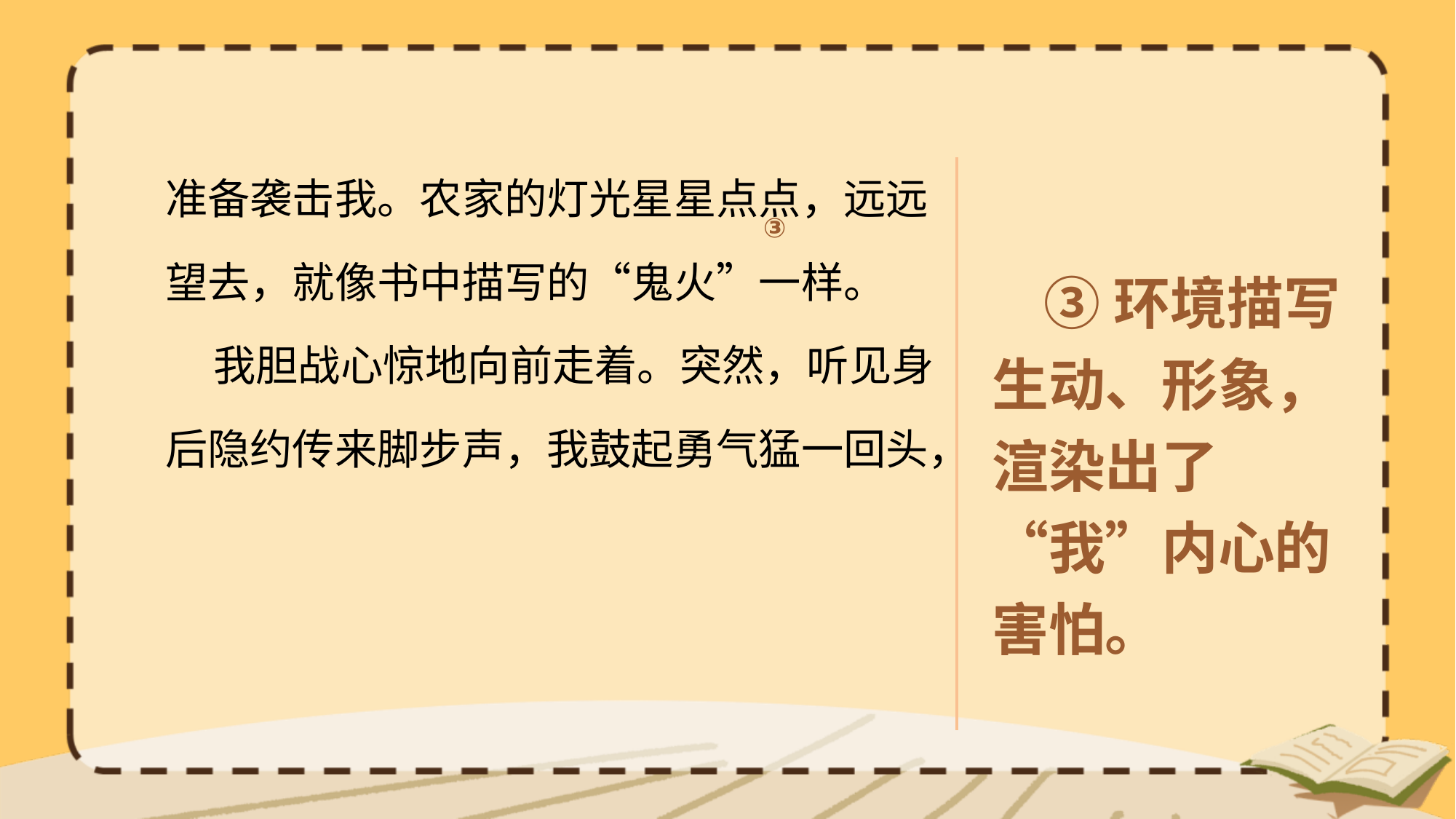

准备袭击我。农家的灯光星星点点，远远望去，就像书中描写的“鬼火”一样。
    我胆战心惊地向前走着。突然，听见身后隐约传来脚步声，我鼓起勇气猛一回头，
③
    ③环境描写生动、形象，渲染出了“我”内心的害怕。